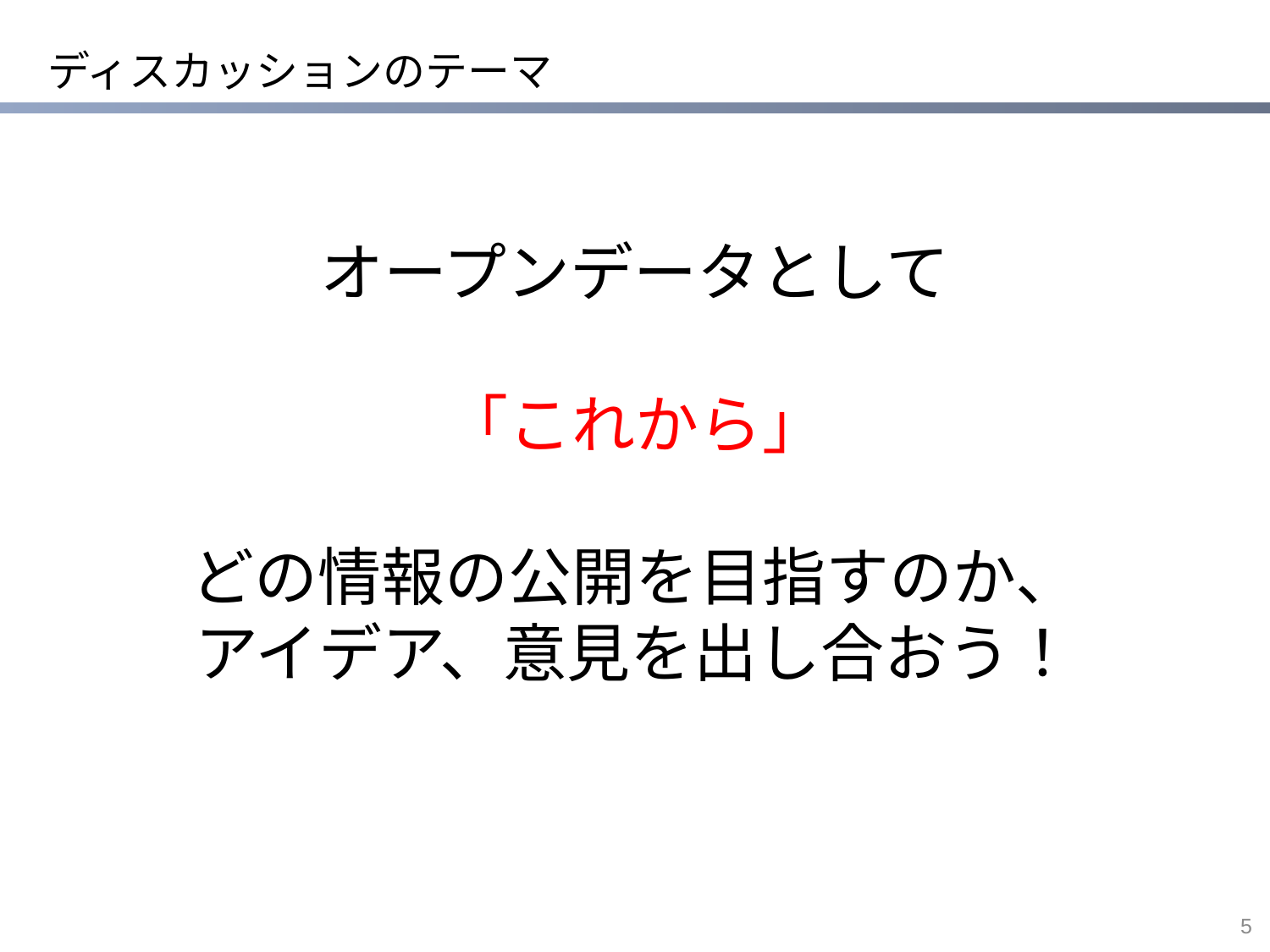

# ディスカッションのテーマ
オープンデータとして

「これから」

どの情報の公開を目指すのか、
アイデア、意見を出し合おう！
5